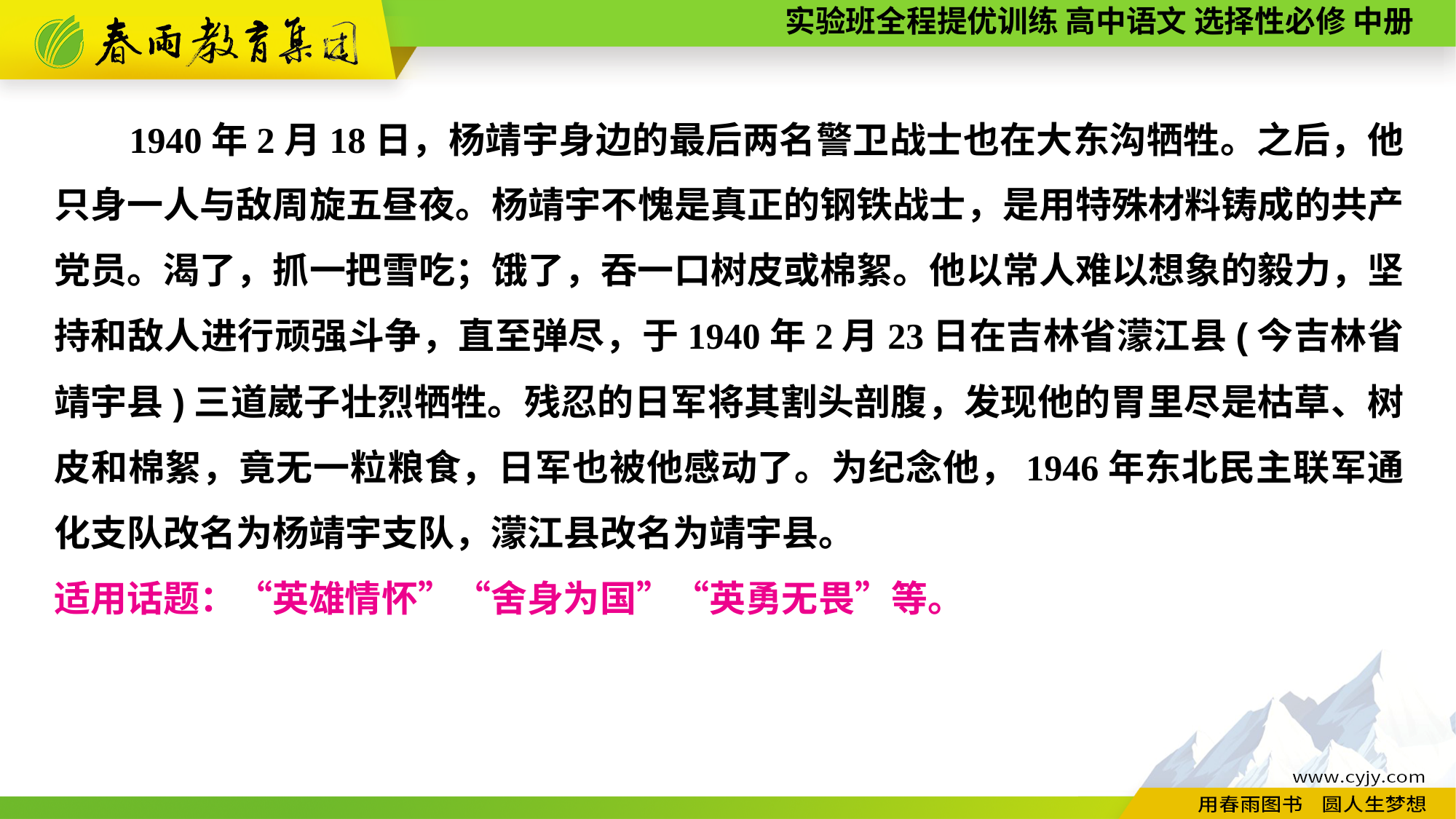

1940年2月18日，杨靖宇身边的最后两名警卫战士也在大东沟牺牲。之后，他只身一人与敌周旋五昼夜。杨靖宇不愧是真正的钢铁战士，是用特殊材料铸成的共产党员。渴了，抓一把雪吃；饿了，吞一口树皮或棉絮。他以常人难以想象的毅力，坚持和敌人进行顽强斗争，直至弹尽，于1940年2月23日在吉林省濛江县(今吉林省靖宇县)三道崴子壮烈牺牲。残忍的日军将其割头剖腹，发现他的胃里尽是枯草、树皮和棉絮，竟无一粒粮食，日军也被他感动了。为纪念他，1946年东北民主联军通化支队改名为杨靖宇支队，濛江县改名为靖宇县。
适用话题：“英雄情怀”“舍身为国”“英勇无畏”等。